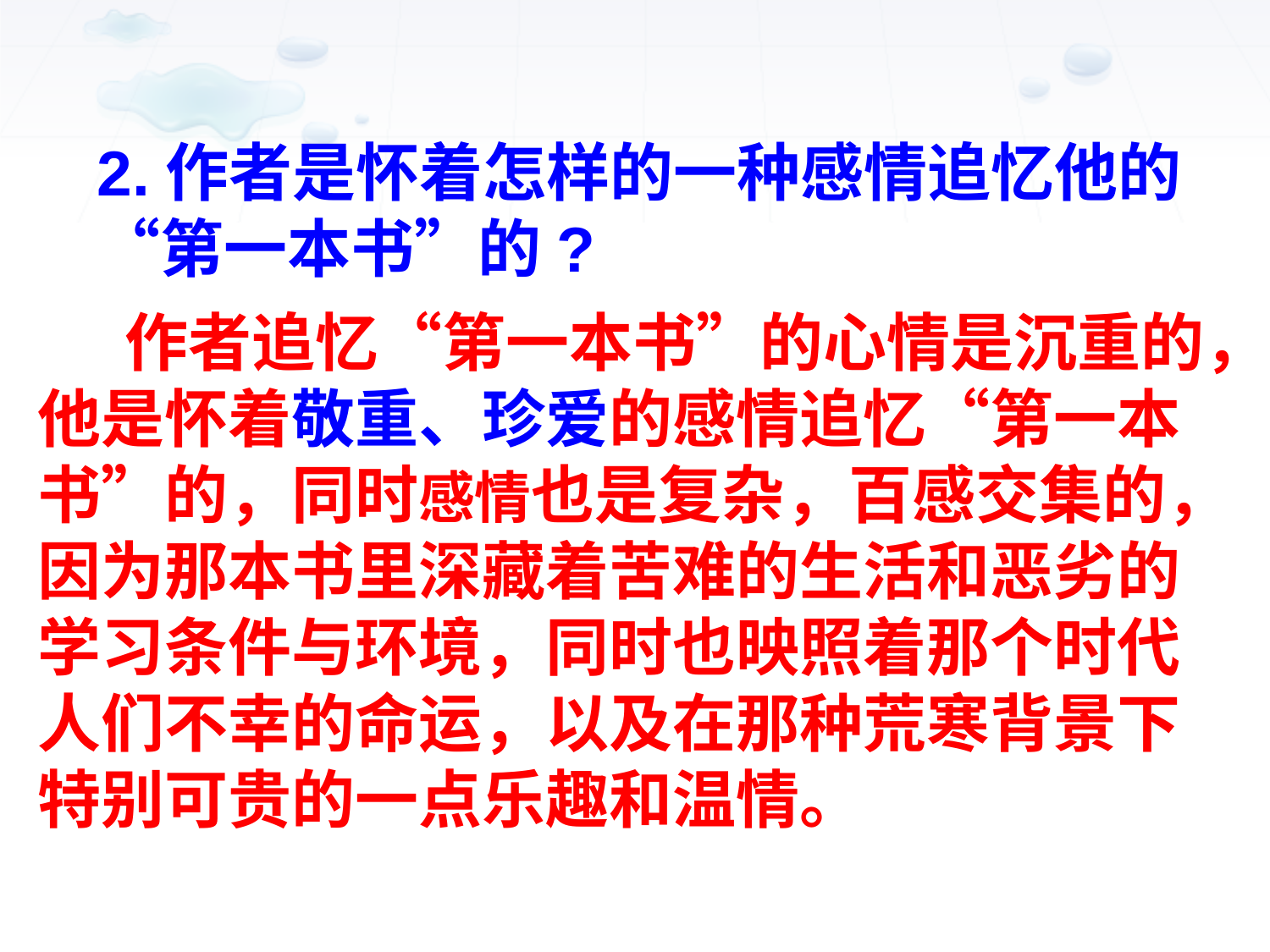

2.作者是怀着怎样的一种感情追忆他的“第一本书”的?
     作者追忆“第一本书”的心情是沉重的，他是怀着敬重、珍爱的感情追忆“第一本书”的，同时感情也是复杂，百感交集的，因为那本书里深藏着苦难的生活和恶劣的学习条件与环境，同时也映照着那个时代人们不幸的命运，以及在那种荒寒背景下特别可贵的一点乐趣和温情。